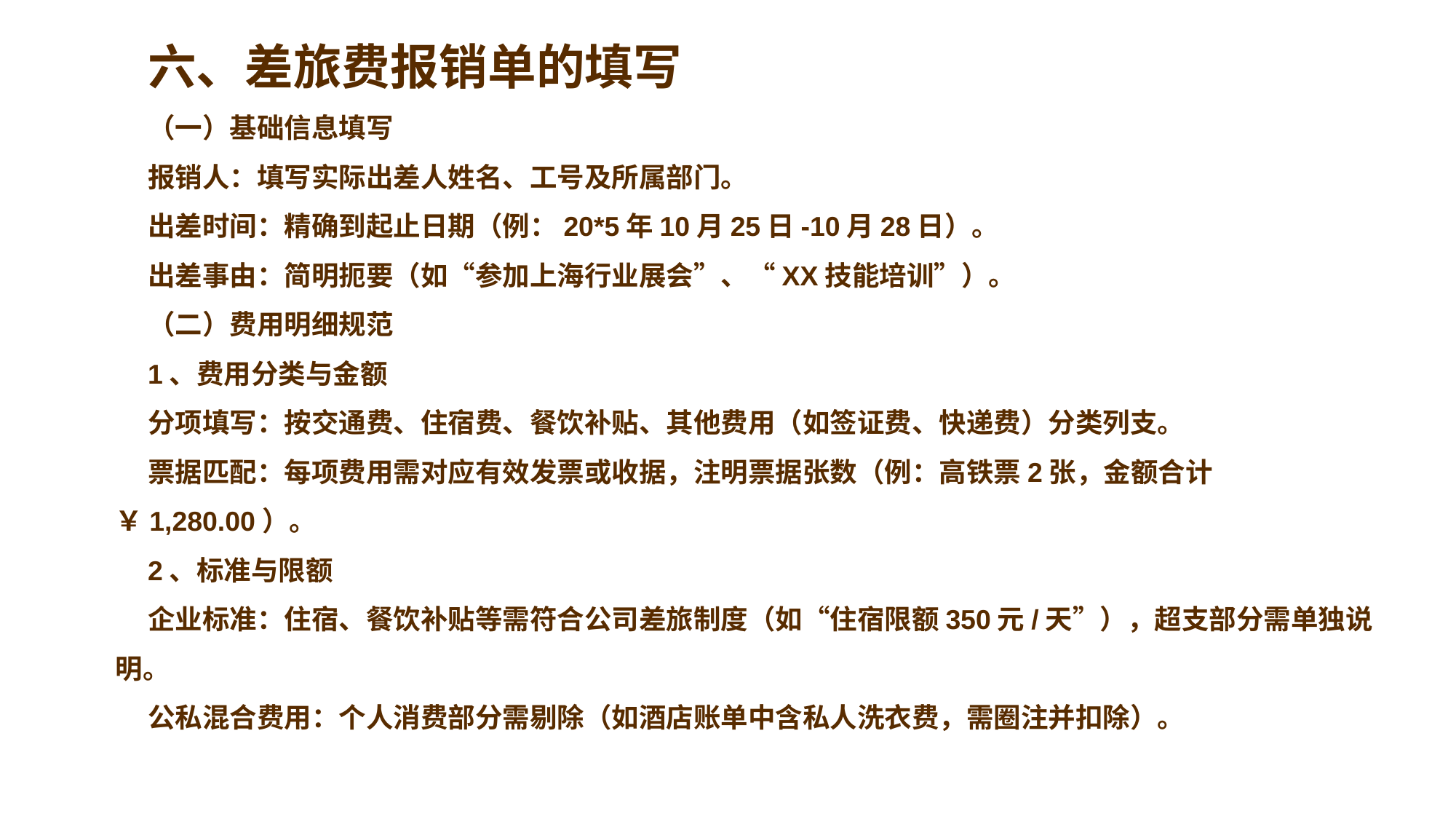

六、差旅费报销单的填写
（一）基础信息填写
报销人：填写实际出差人姓名、工号及所属部门。
出差时间：精确到起止日期（例：20*5年10月25日-10月28日）。
出差事由：简明扼要（如“参加上海行业展会”、“XX技能培训”）。
（二）费用明细规范
1、费用分类与金额
分项填写：按交通费、住宿费、餐饮补贴、其他费用（如签证费、快递费）分类列支。
票据匹配：每项费用需对应有效发票或收据，注明票据张数（例：高铁票2张，金额合计￥1,280.00）。
2、标准与限额
企业标准：住宿、餐饮补贴等需符合公司差旅制度（如“住宿限额350元/天”），超支部分需单独说明。
公私混合费用：个人消费部分需剔除（如酒店账单中含私人洗衣费，需圈注并扣除）。

14